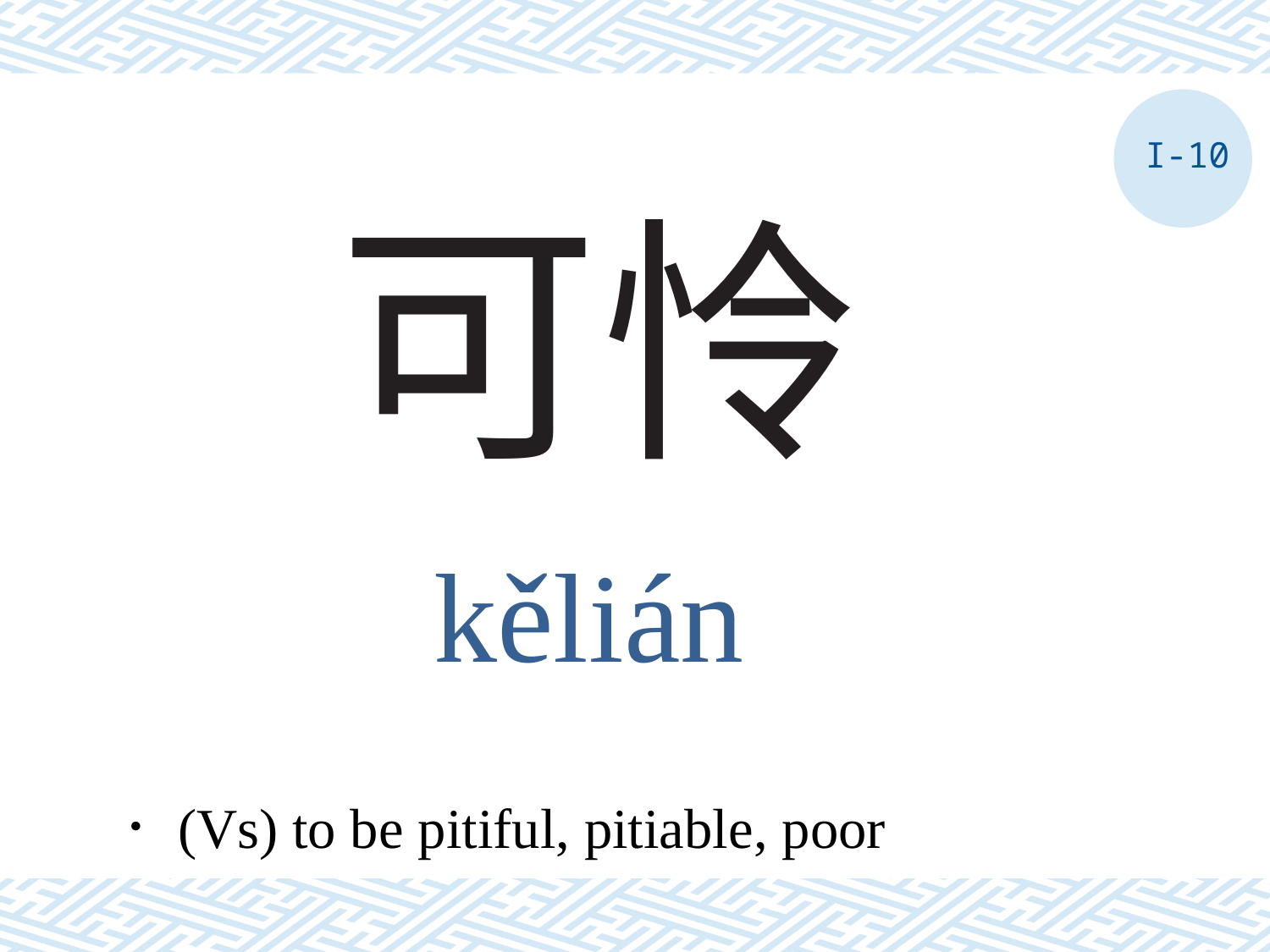

I-10

# 可怜
kělián
．(Vs) to be pitiful, pitiable, poor